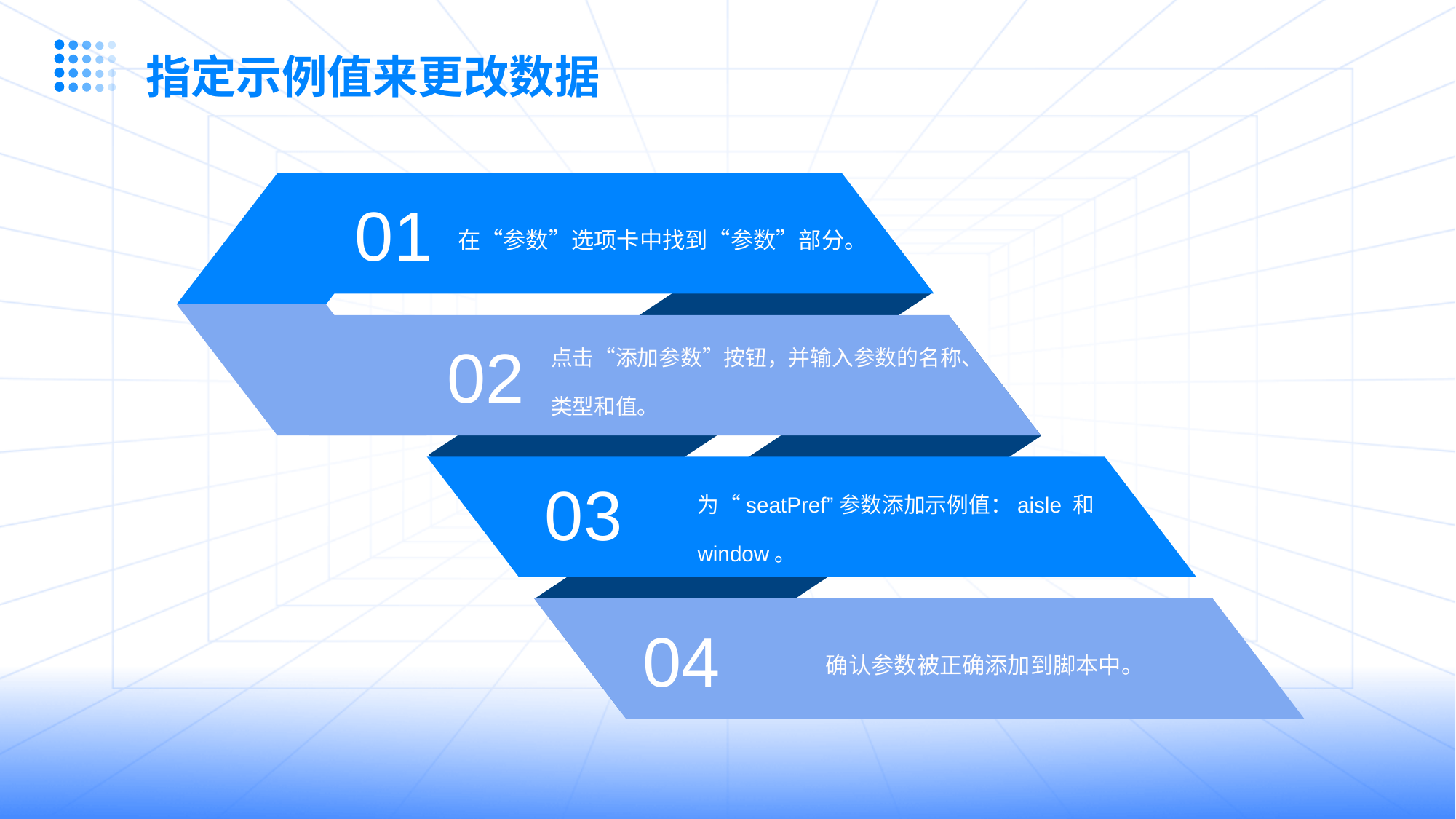

指定示例值来更改数据

在“参数”选项卡中找到“参数”部分。

01

点击“添加参数”按钮，并输入参数的名称、类型和值。
02

为“seatPref”参数添加示例值：aisle 和 window。
03

确认参数被正确添加到脚本中。
04